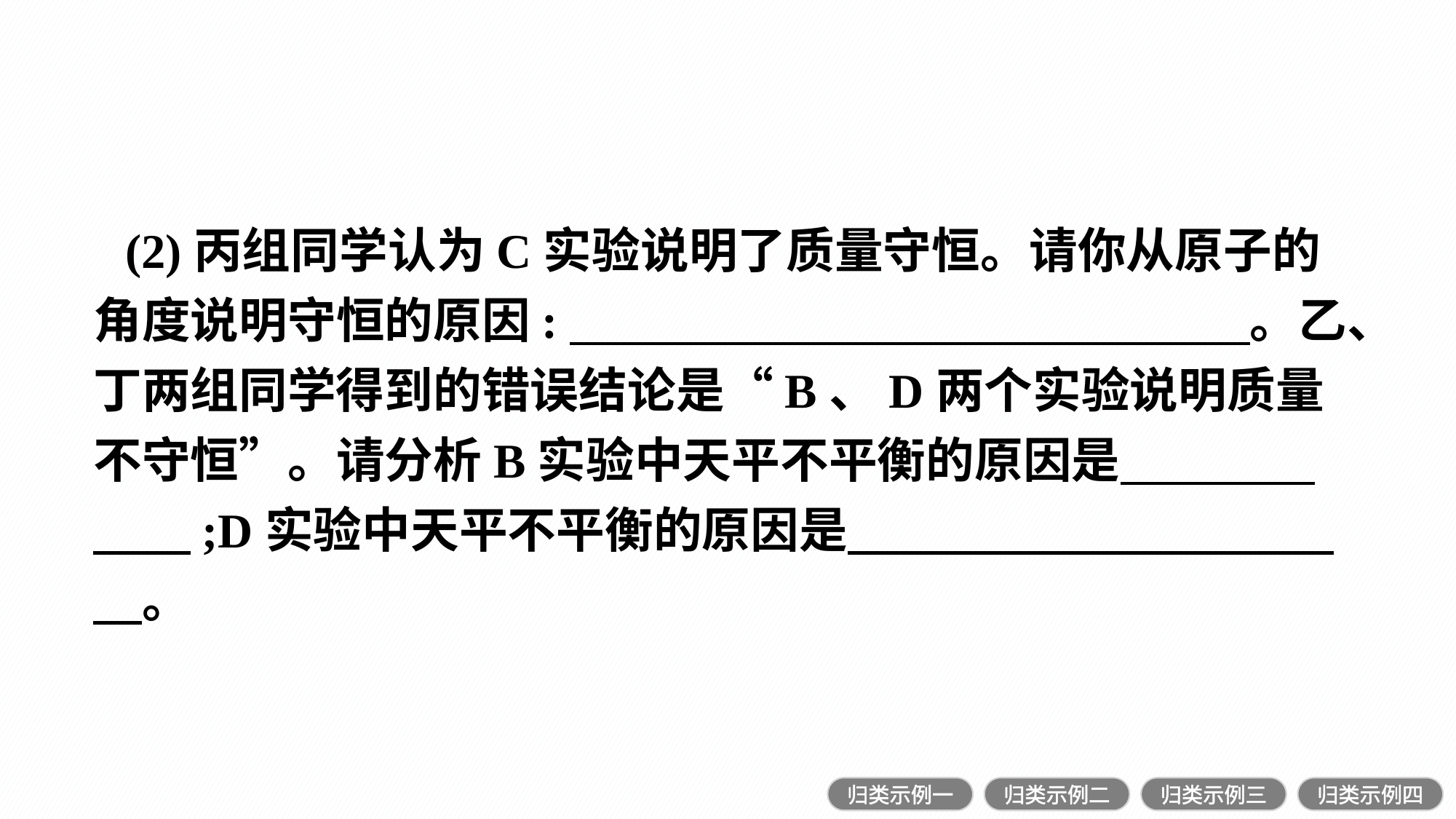

(2)丙组同学认为C实验说明了质量守恒。请你从原子的角度说明守恒的原因:　　　　　　　　　　　　　　。乙、丁两组同学得到的错误结论是“B、D两个实验说明质量不守恒”。请分析B实验中天平不平衡的原因是　　　　　　;D实验中天平不平衡的原因是　　　　　　　　　　　。